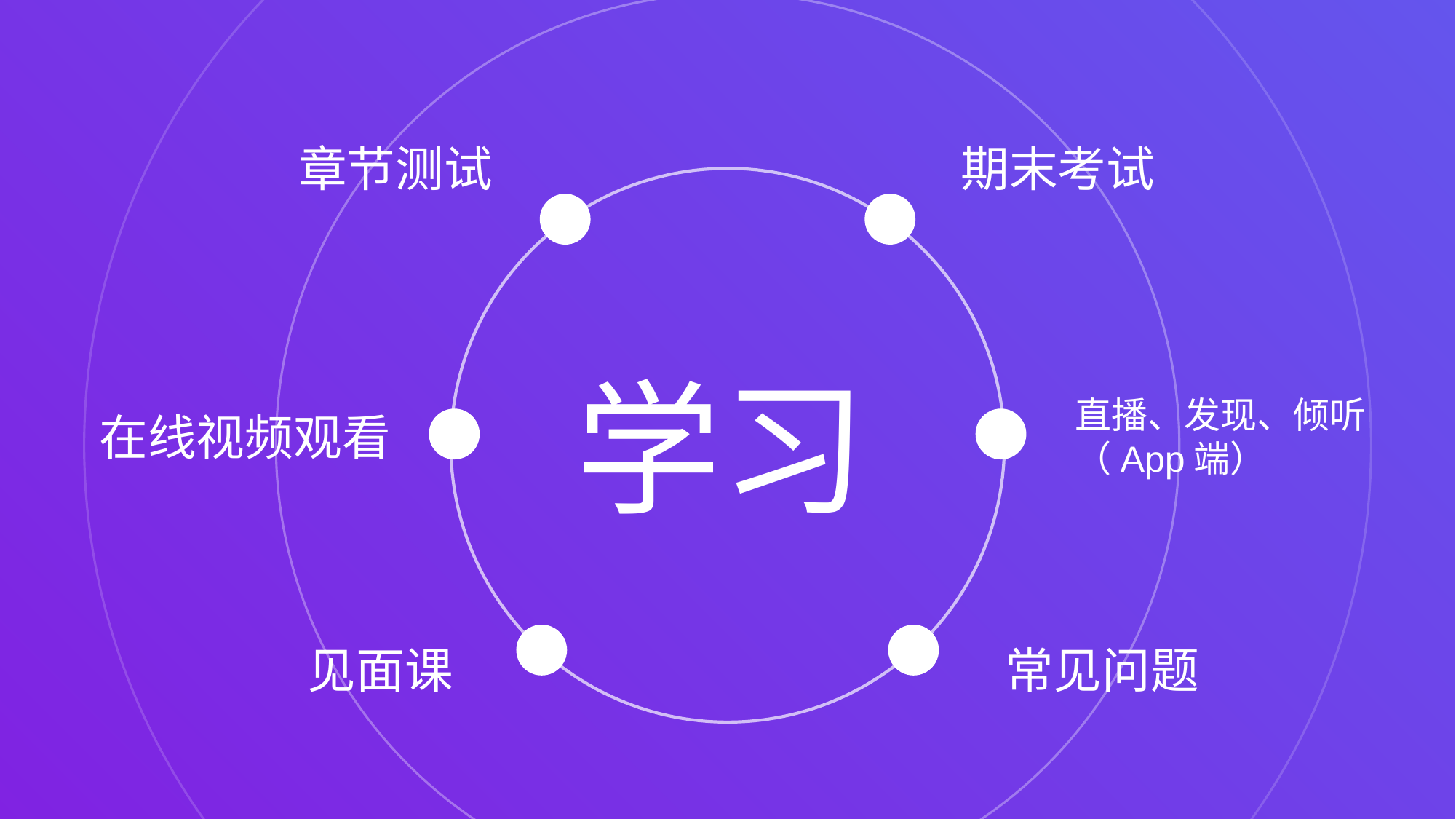

章节测试
期末考试

学习
直播、发现、倾听（App端）
 在线视频观看

见面课
常见问题